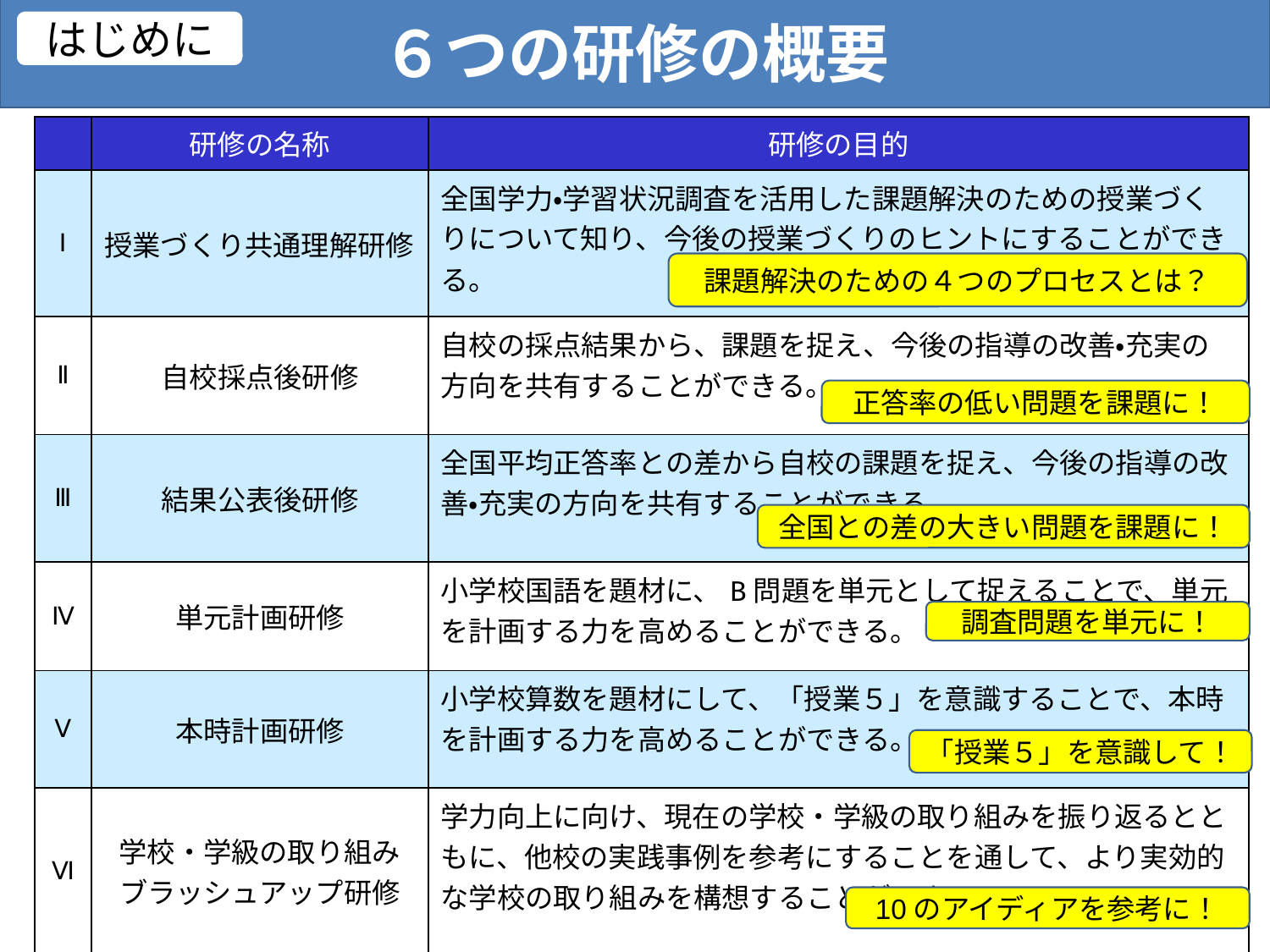

６つの研修の概要
はじめに
|  | 研修の名称 | 研修の目的 |
| --- | --- | --- |
| Ⅰ | 授業づくり共通理解研修 | 全国学力・学習状況調査を活用した課題解決のための授業づくりについて知り、今後の授業づくりのヒントにすることができる。 |
| Ⅱ | 自校採点後研修 | 自校の採点結果から、課題を捉え、今後の指導の改善・充実の方向を共有することができる。 |
| Ⅲ | 結果公表後研修 | 全国平均正答率との差から自校の課題を捉え、今後の指導の改善・充実の方向を共有することができる。 |
| Ⅳ | 単元計画研修 | 小学校国語を題材に、B問題を単元として捉えることで、単元を計画する力を高めることができる。 |
| Ⅴ | 本時計画研修 | 小学校算数を題材にして、「授業５」を意識することで、本時を計画する力を高めることができる。 |
| Ⅵ | 学校・学級の取り組み ブラッシュアップ研修 | 学力向上に向け、現在の学校・学級の取り組みを振り返るとともに、他校の実践事例を参考にすることを通して、より実効的な学校の取り組みを構想することができる。 |
課題解決のための４つのプロセスとは？
正答率の低い問題を課題に！
全国との差の大きい問題を課題に！
調査問題を単元に！
「授業５」を意識して！
10のアイディアを参考に！